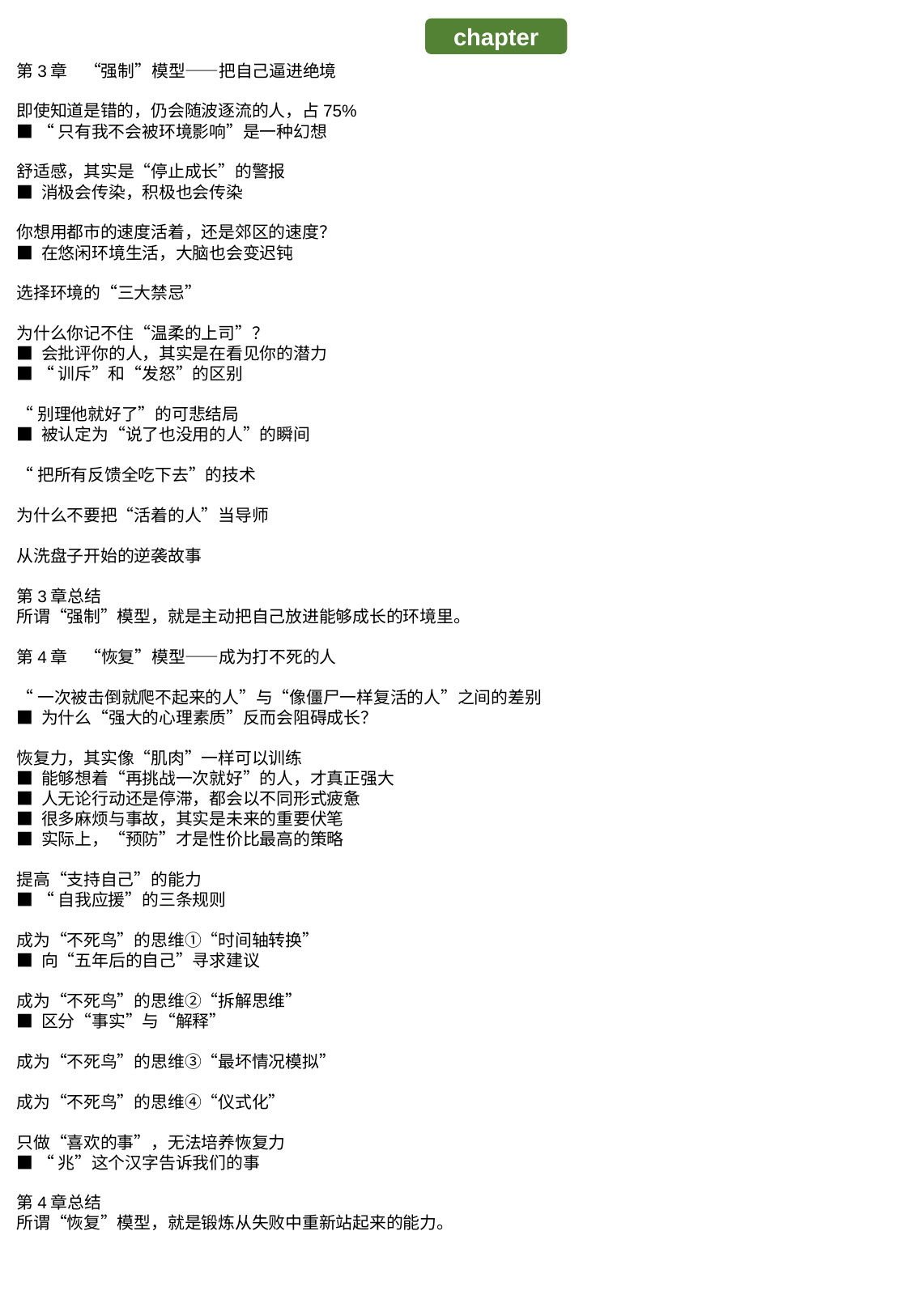

chapter
第3章　“强制”模型——把自己逼进绝境

即使知道是错的，仍会随波逐流的人，占75%
■ “只有我不会被环境影响”是一种幻想

舒适感，其实是“停止成长”的警报
■ 消极会传染，积极也会传染

你想用都市的速度活着，还是郊区的速度？
■ 在悠闲环境生活，大脑也会变迟钝

选择环境的“三大禁忌”

为什么你记不住“温柔的上司”？
■ 会批评你的人，其实是在看见你的潜力
■ “训斥”和“发怒”的区别

“别理他就好了”的可悲结局
■ 被认定为“说了也没用的人”的瞬间

“把所有反馈全吃下去”的技术

为什么不要把“活着的人”当导师

从洗盘子开始的逆袭故事

第3章总结
所谓“强制”模型，就是主动把自己放进能够成长的环境里。

第4章　“恢复”模型——成为打不死的人

“一次被击倒就爬不起来的人”与“像僵尸一样复活的人”之间的差别
■ 为什么“强大的心理素质”反而会阻碍成长？

恢复力，其实像“肌肉”一样可以训练
■ 能够想着“再挑战一次就好”的人，才真正强大
■ 人无论行动还是停滞，都会以不同形式疲惫
■ 很多麻烦与事故，其实是未来的重要伏笔
■ 实际上，“预防”才是性价比最高的策略

提高“支持自己”的能力
■ “自我应援”的三条规则

成为“不死鸟”的思维①“时间轴转换”
■ 向“五年后的自己”寻求建议

成为“不死鸟”的思维②“拆解思维”
■ 区分“事实”与“解释”

成为“不死鸟”的思维③“最坏情况模拟”

成为“不死鸟”的思维④“仪式化”

只做“喜欢的事”，无法培养恢复力
■ “兆”这个汉字告诉我们的事

第4章总结
所谓“恢复”模型，就是锻炼从失败中重新站起来的能力。